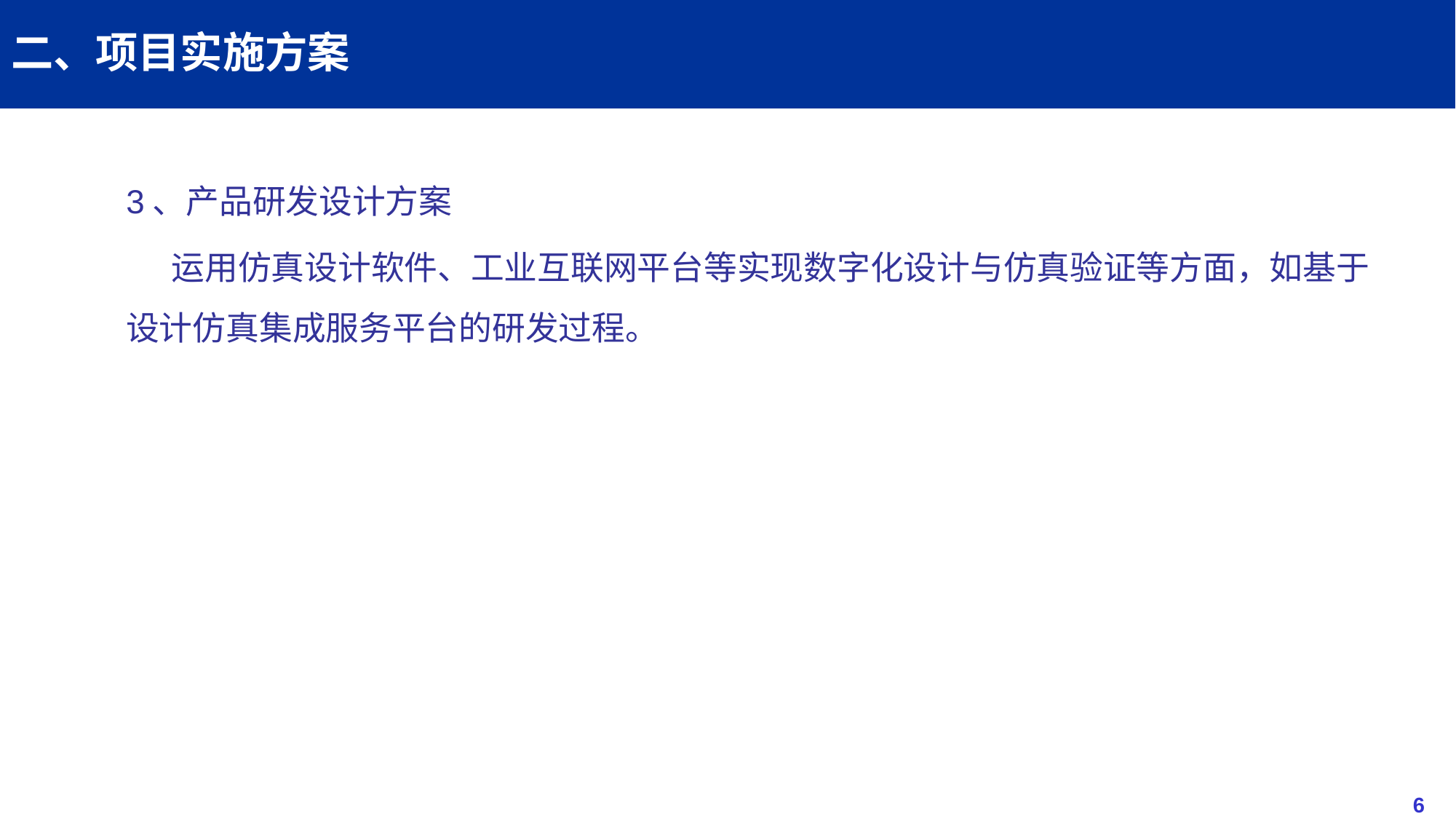

# 二、项目实施方案
3、产品研发设计方案
     运用仿真设计软件、工业互联网平台等实现数字化设计与仿真验证等方面，如基于设计仿真集成服务平台的研发过程。